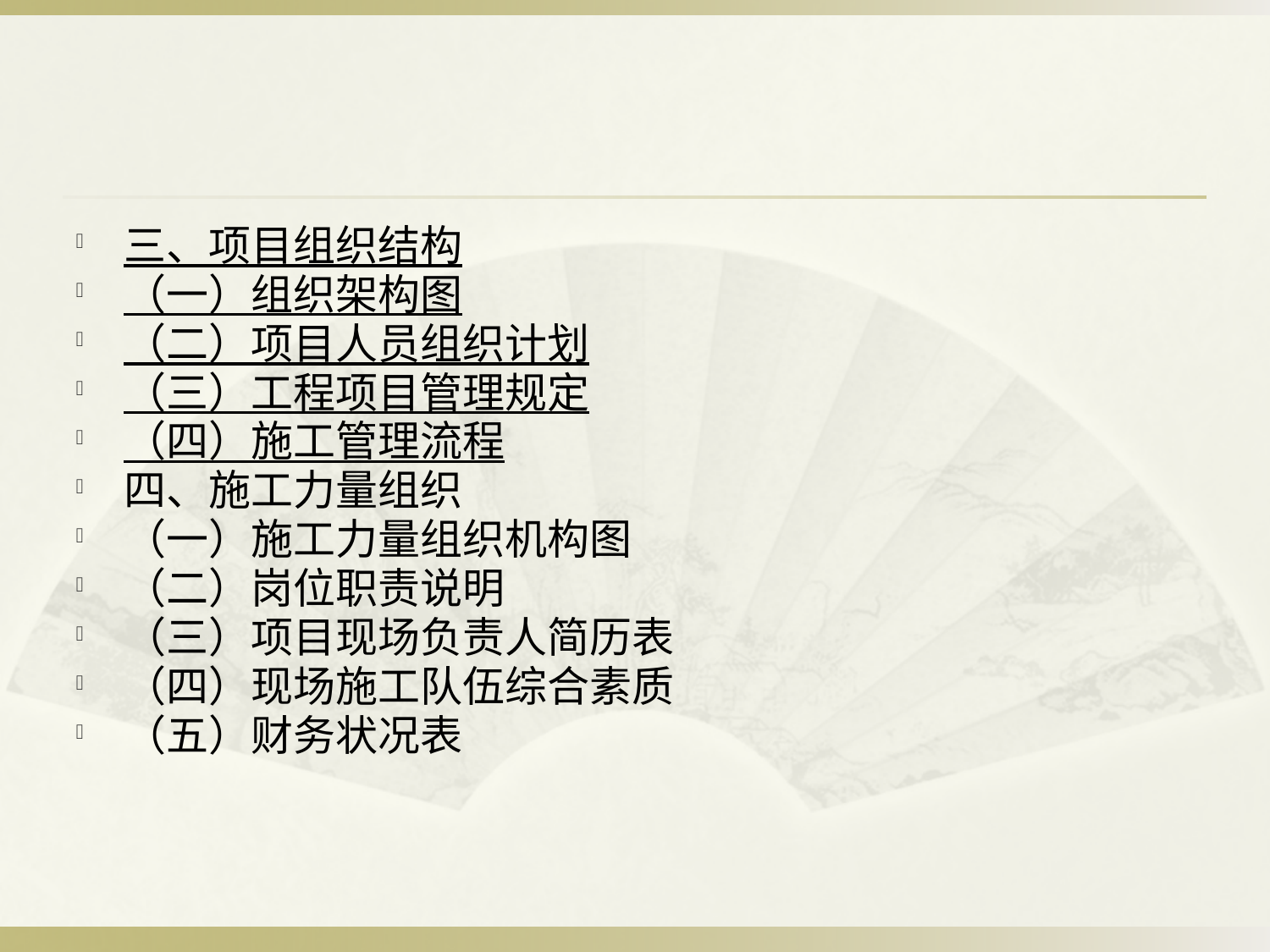

#
三、项目组织结构
（一）组织架构图
（二）项目人员组织计划
（三）工程项目管理规定
（四）施工管理流程
四、施工力量组织
（一）施工力量组织机构图
（二）岗位职责说明
（三）项目现场负责人简历表
（四）现场施工队伍综合素质
（五）财务状况表